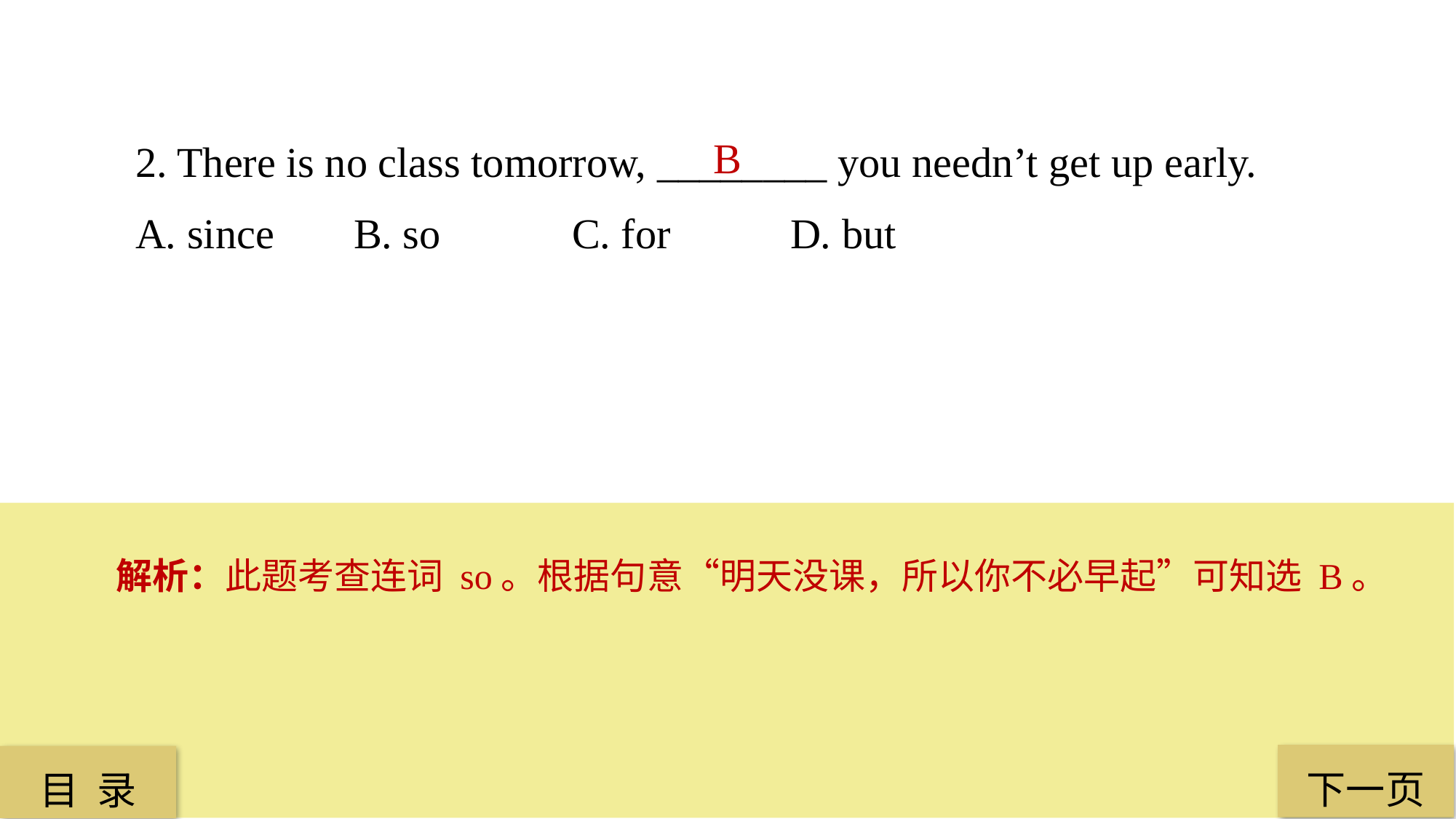

2. There is no class tomorrow, ________ you needn’t get up early.
A. since 	B. so 		C. for 	D. but
B
解析：此题考查连词 so。根据句意“明天没课，所以你不必早起”可知选 B。